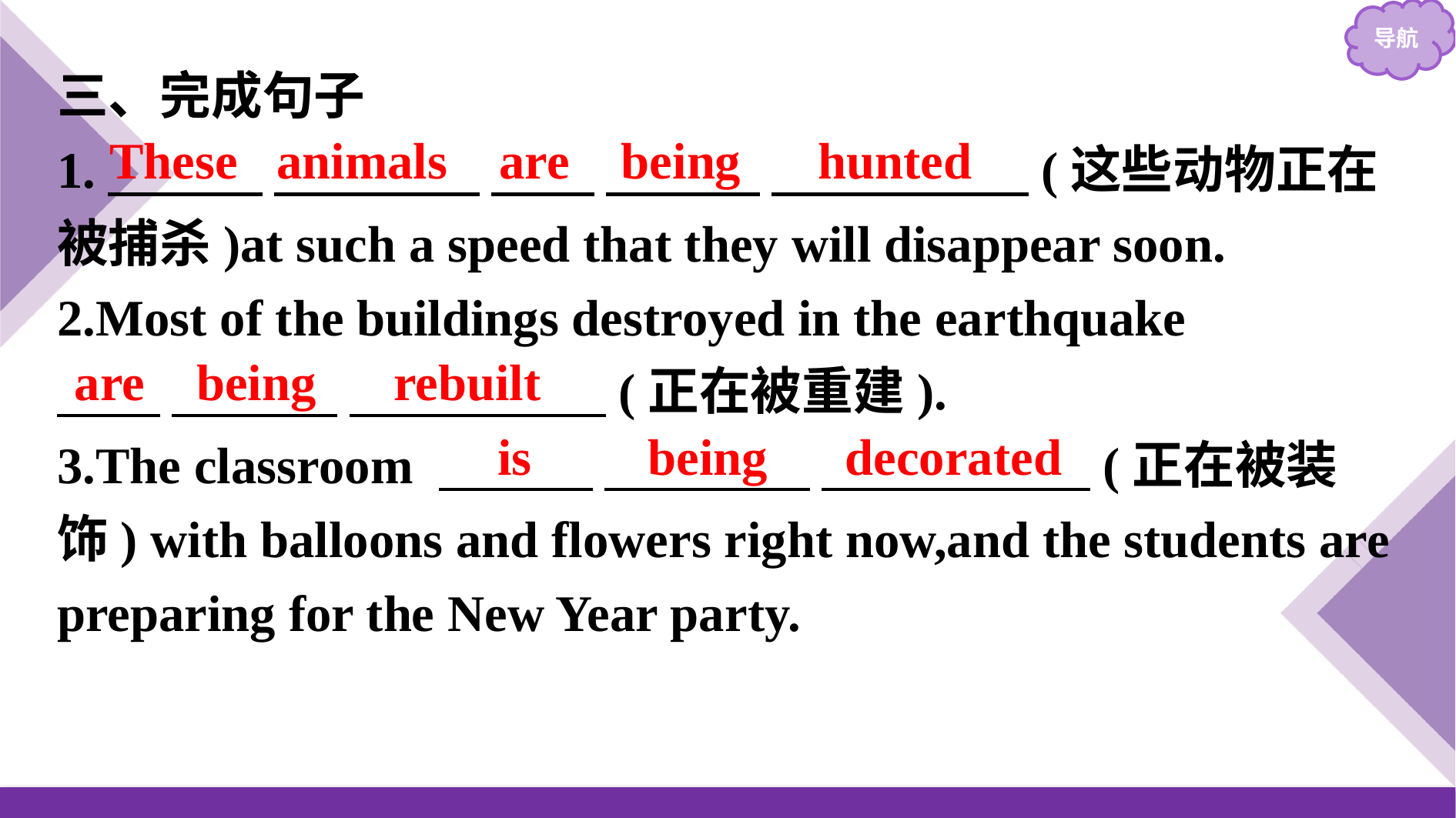

三、完成句子
1.　　　 　　　　 　　 　　　 　　　　　(这些动物正在被捕杀)at such a speed that they will disappear soon.
2.Most of the buildings destroyed in the earthquake
　　 　 　　 　　　　　(正在被重建).
3.The classroom 　　　 　　　　 　 　　　　(正在被装饰) with balloons and flowers right now,and the students are preparing for the New Year party.
These   animals    are    being      hunted
are    being      rebuilt
is         being      decorated